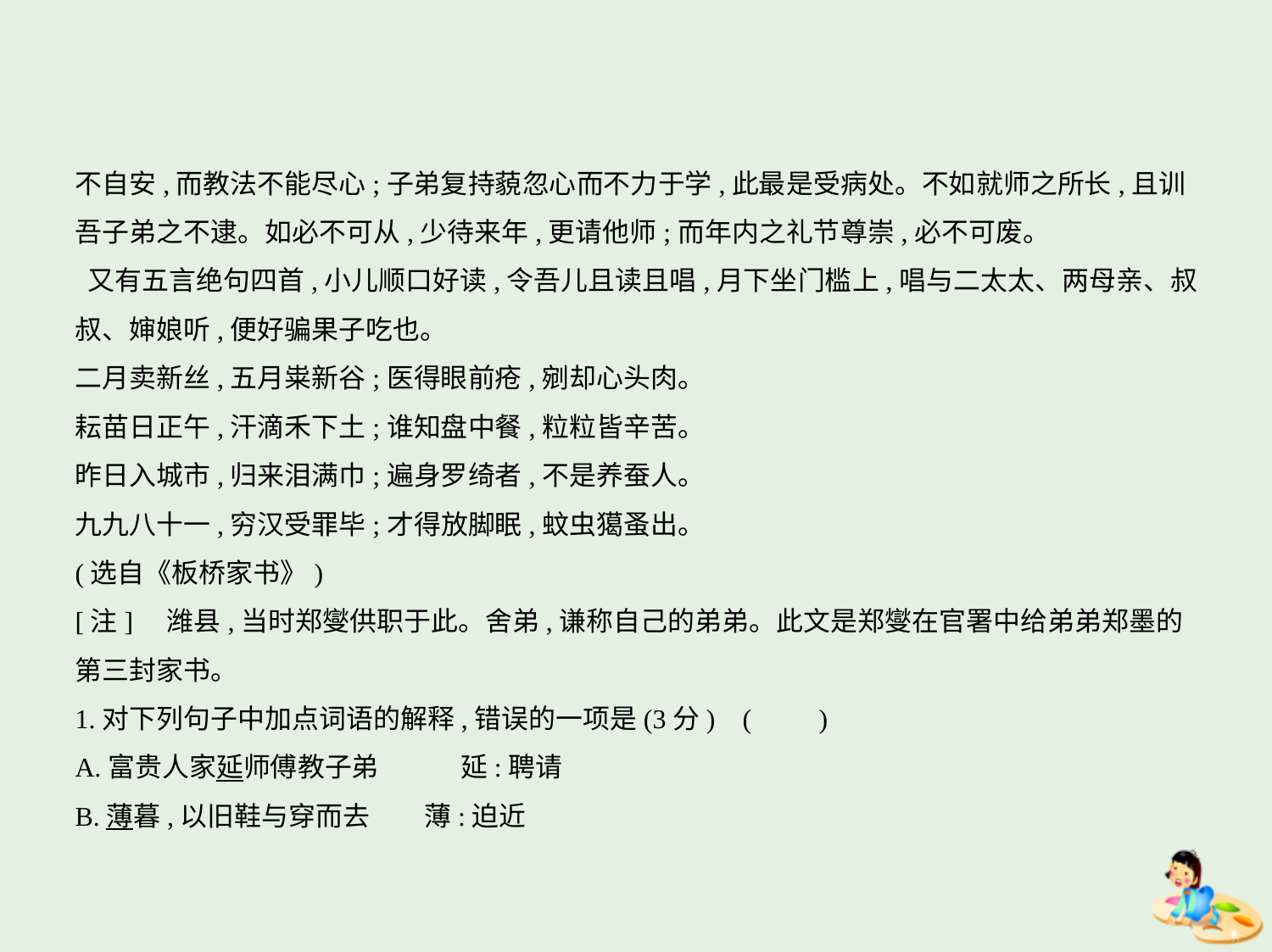

不自安,而教法不能尽心;子弟复持藐忽心而不力于学,此最是受病处。不如就师之所长,且训
吾子弟之不逮。如必不可从,少待来年,更请他师;而年内之礼节尊崇,必不可废。
 又有五言绝句四首,小儿顺口好读,令吾儿且读且唱,月下坐门槛上,唱与二太太、两母亲、叔
叔、婶娘听,便好骗果子吃也。
二月卖新丝,五月粜新谷;医得眼前疮,剜却心头肉。
耘苗日正午,汗滴禾下土;谁知盘中餐,粒粒皆辛苦。
昨日入城市,归来泪满巾;遍身罗绮者,不是养蚕人。
九九八十一,穷汉受罪毕;才得放脚眠,蚊虫獦蚤出。
(选自《板桥家书》)
[注]    潍县,当时郑燮供职于此。舍弟,谦称自己的弟弟。此文是郑燮在官署中给弟弟郑墨的
第三封家书。
1.对下列句子中加点词语的解释,错误的一项是(3分) (　　)
A.富贵人家延师傅教子弟　　　延:聘请
B.薄暮,以旧鞋与穿而去　　薄:迫近